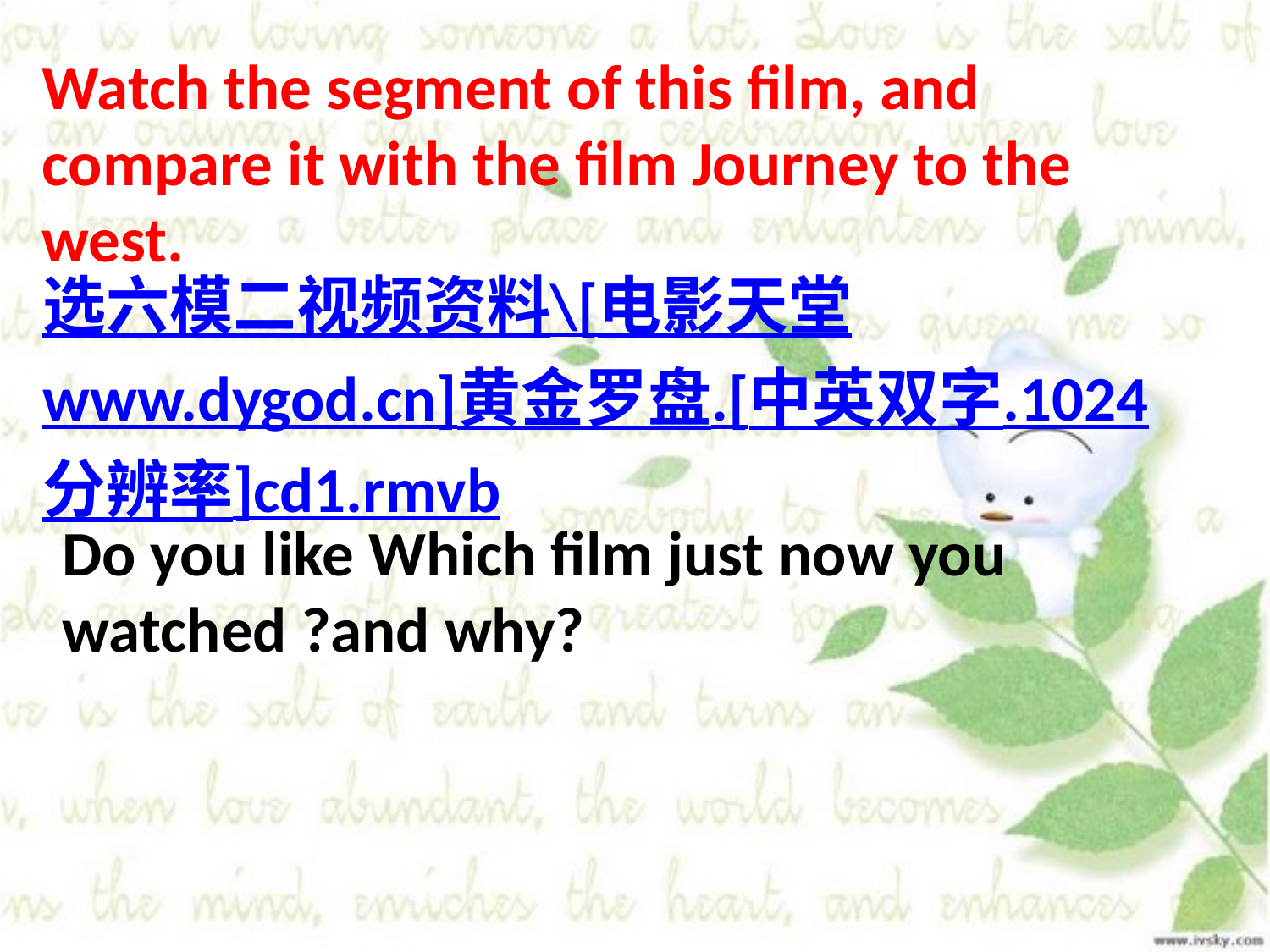

Watch the segment of this film, and compare it with the film Journey to the west.

选六模二视频资料\[电影天堂www.dygod.cn]黄金罗盘.[中英双字.1024分辨率]cd1.rmvb
Do you like Which film just now you watched ?and why?